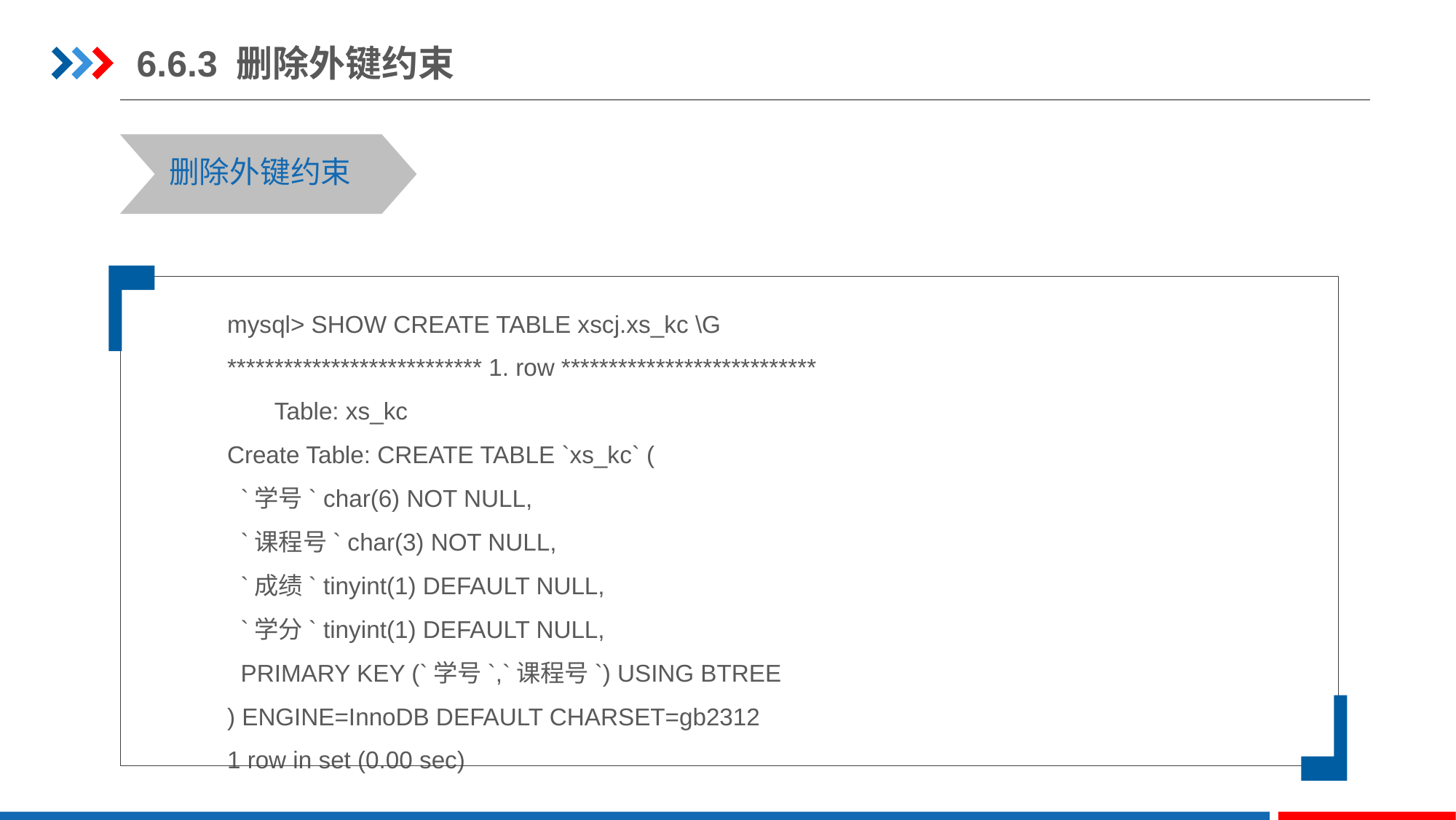

6.6.3 删除外键约束

删除外键约束

mysql> SHOW CREATE TABLE xscj.xs_kc \G
*************************** 1. row ***************************
       Table: xs_kc
Create Table: CREATE TABLE `xs_kc` (
  `学号` char(6) NOT NULL,
  `课程号` char(3) NOT NULL,
  `成绩` tinyint(1) DEFAULT NULL,
  `学分` tinyint(1) DEFAULT NULL,
  PRIMARY KEY (`学号`,`课程号`) USING BTREE
) ENGINE=InnoDB DEFAULT CHARSET=gb2312
1 row in set (0.00 sec)